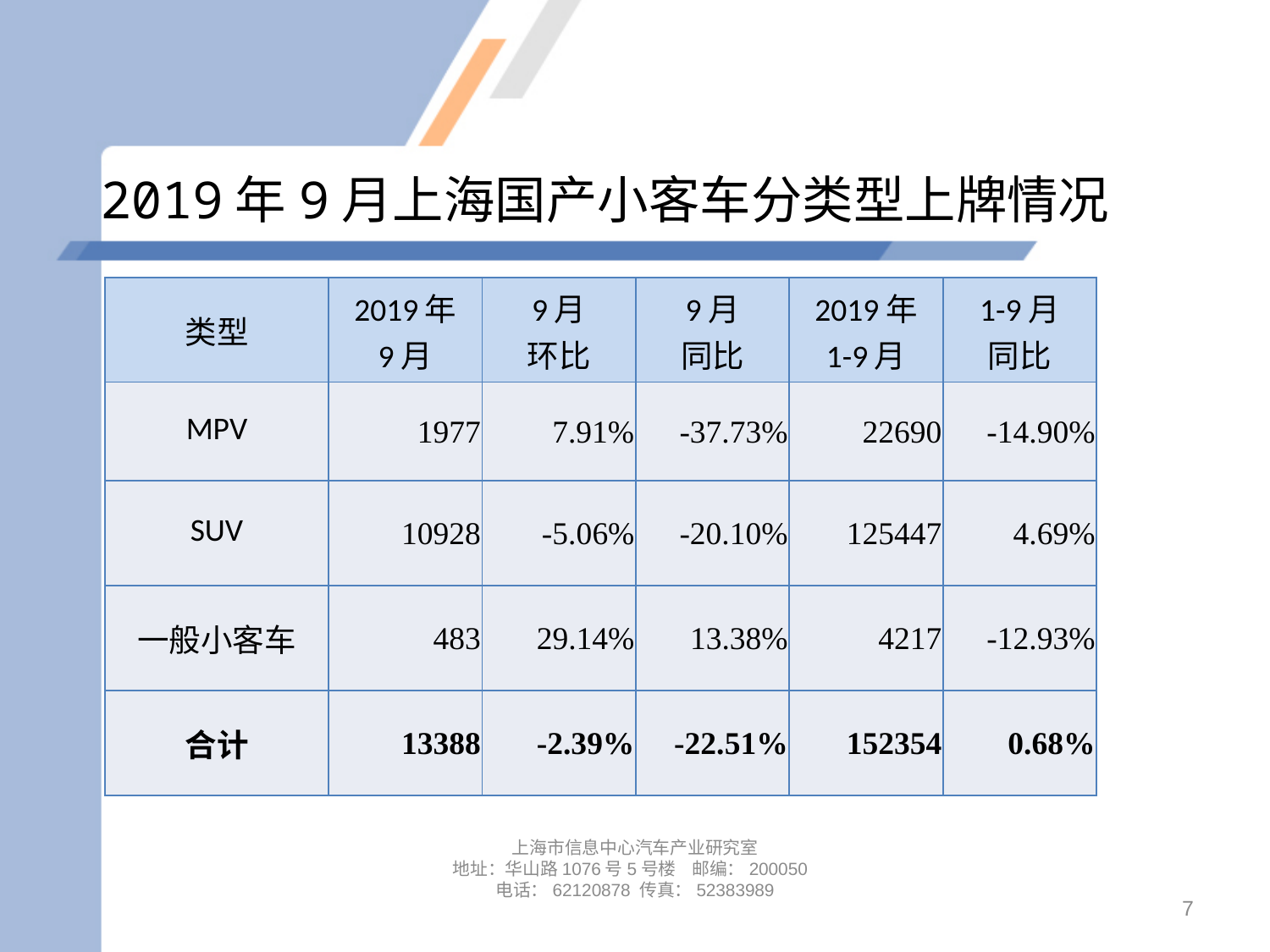

# 2019年9月上海国产小客车分类型上牌情况
| 类型 | 2019年 9月 | 9月 环比 | 9月 同比 | 2019年 1-9月 | 1-9月 同比 |
| --- | --- | --- | --- | --- | --- |
| MPV | 1977 | 7.91% | -37.73% | 22690 | -14.90% |
| SUV | 10928 | -5.06% | -20.10% | 125447 | 4.69% |
| 一般小客车 | 483 | 29.14% | 13.38% | 4217 | -12.93% |
| 合计 | 13388 | -2.39% | -22.51% | 152354 | 0.68% |
上海市信息中心汽车产业研究室
地址：华山路1076号5号楼    邮编：200050
电话：62120878 传真：52383989

7